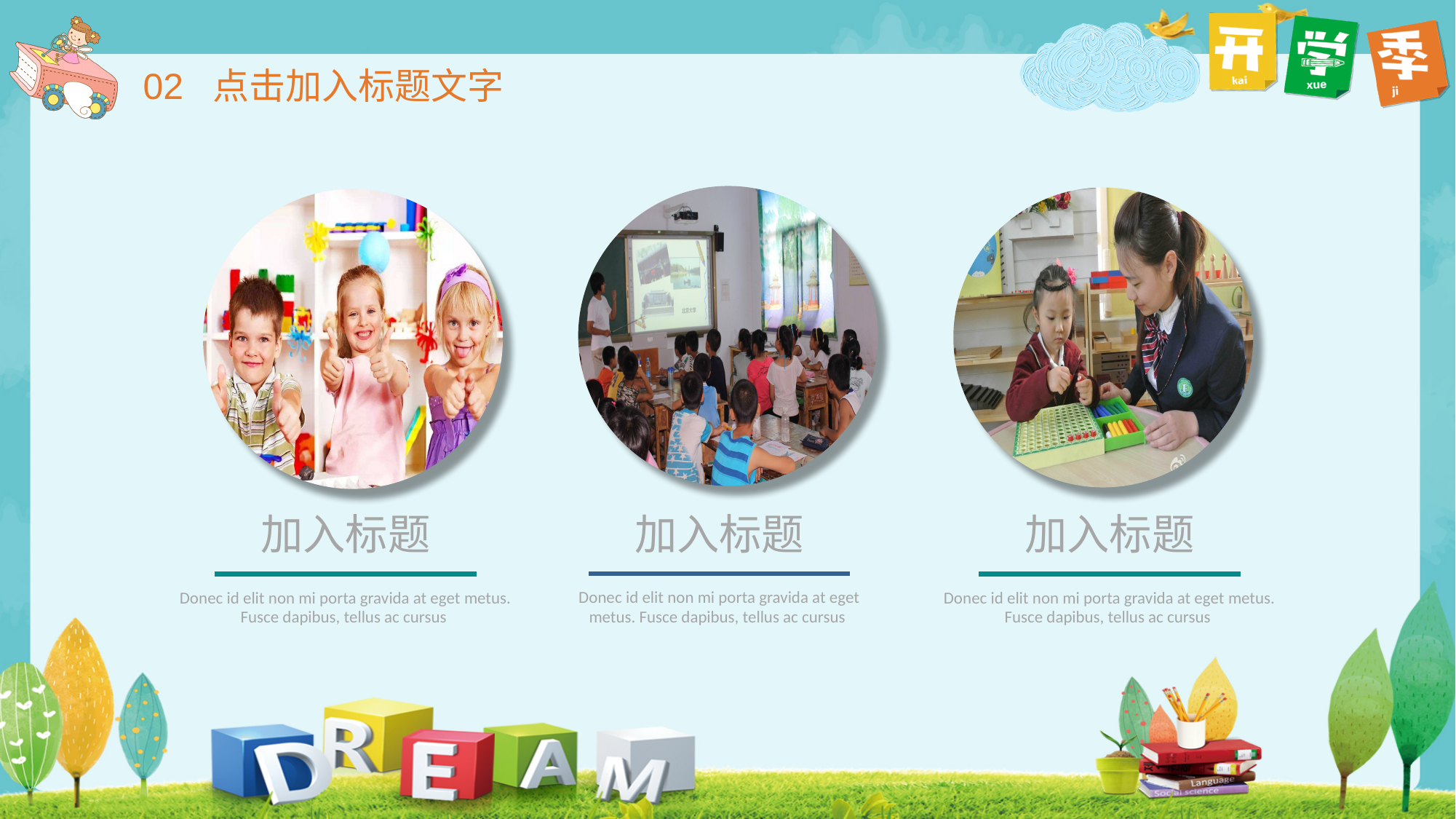

加入标题
加入标题
加入标题
Donec id elit non mi porta gravida at eget metus. Fusce dapibus, tellus ac cursus
Donec id elit non mi porta gravida at eget metus. Fusce dapibus, tellus ac cursus
Donec id elit non mi porta gravida at eget metus. Fusce dapibus, tellus ac cursus